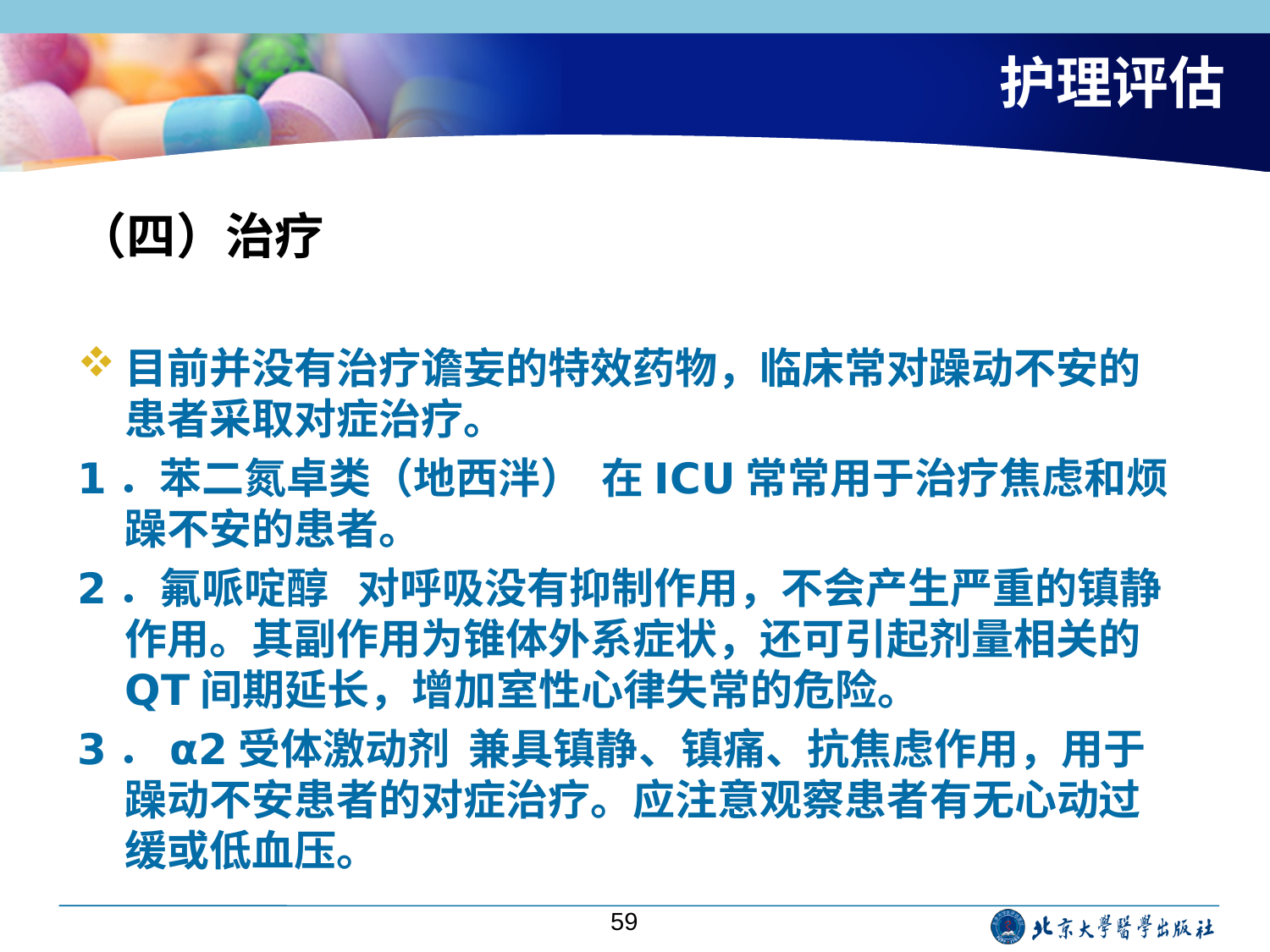

# 护理评估
（四）治疗

目前并没有治疗谵妄的特效药物，临床常对躁动不安的患者采取对症治疗。
1．苯二氮卓类（地西泮）  在ICU常常用于治疗焦虑和烦躁不安的患者。
2．氟哌啶醇   对呼吸没有抑制作用，不会产生严重的镇静作用。其副作用为锥体外系症状，还可引起剂量相关的QT间期延长，增加室性心律失常的危险。
3．α2受体激动剂  兼具镇静、镇痛、抗焦虑作用，用于躁动不安患者的对症治疗。应注意观察患者有无心动过缓或低血压。
59